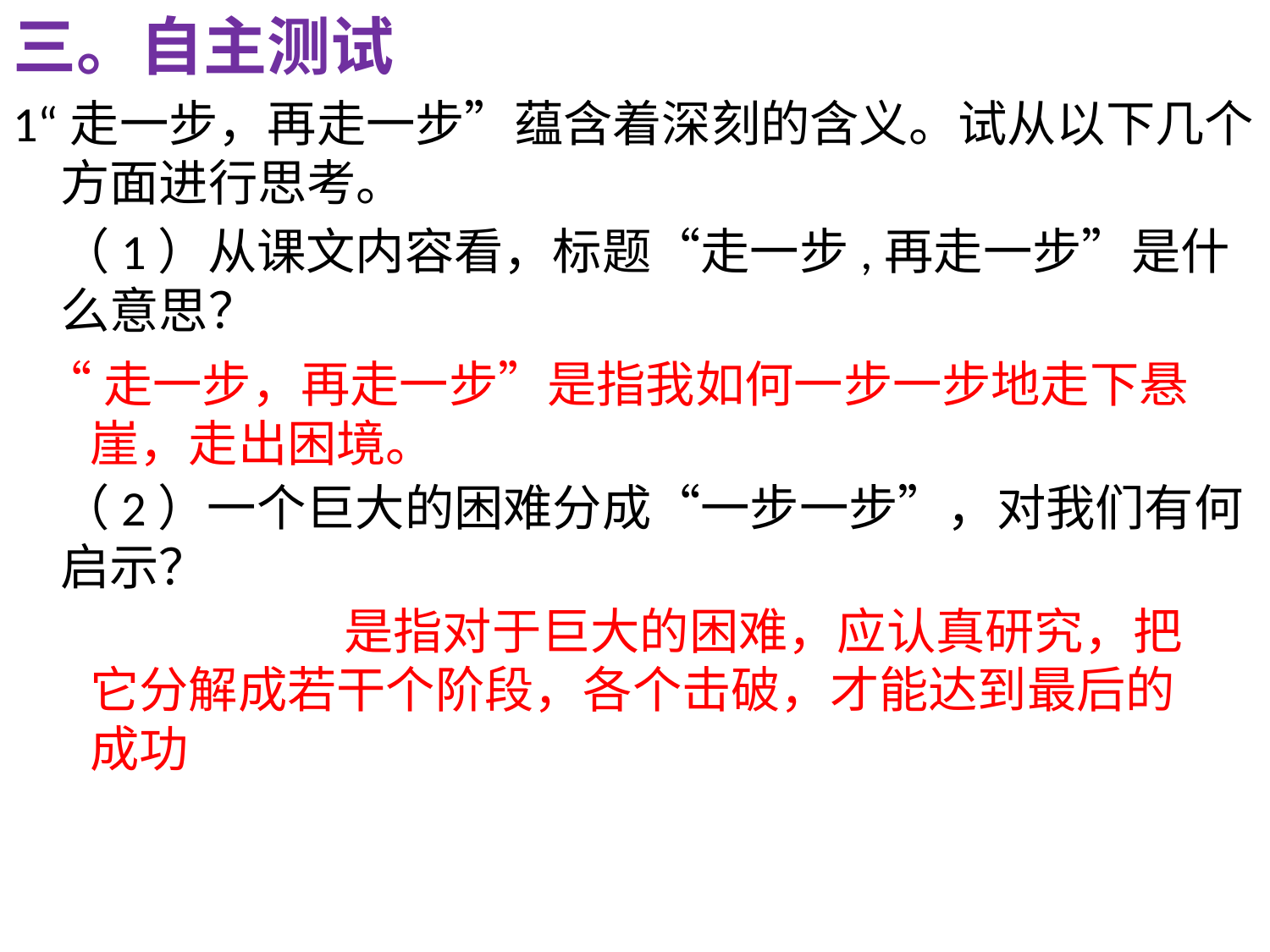

三。自主测试
1“走一步，再走一步”蕴含着深刻的含义。试从以下几个方面进行思考。
	（1）从课文内容看，标题“走一步,再走一步”是什么意思？

	（2）一个巨大的困难分成“一步一步”，对我们有何启示？

“走一步，再走一步”是指我如何一步一步地走下悬崖，走出困境。
																			是指对于巨大的困难，应认真研究，把它分解成若干个阶段，各个击破，才能达到最后的成功